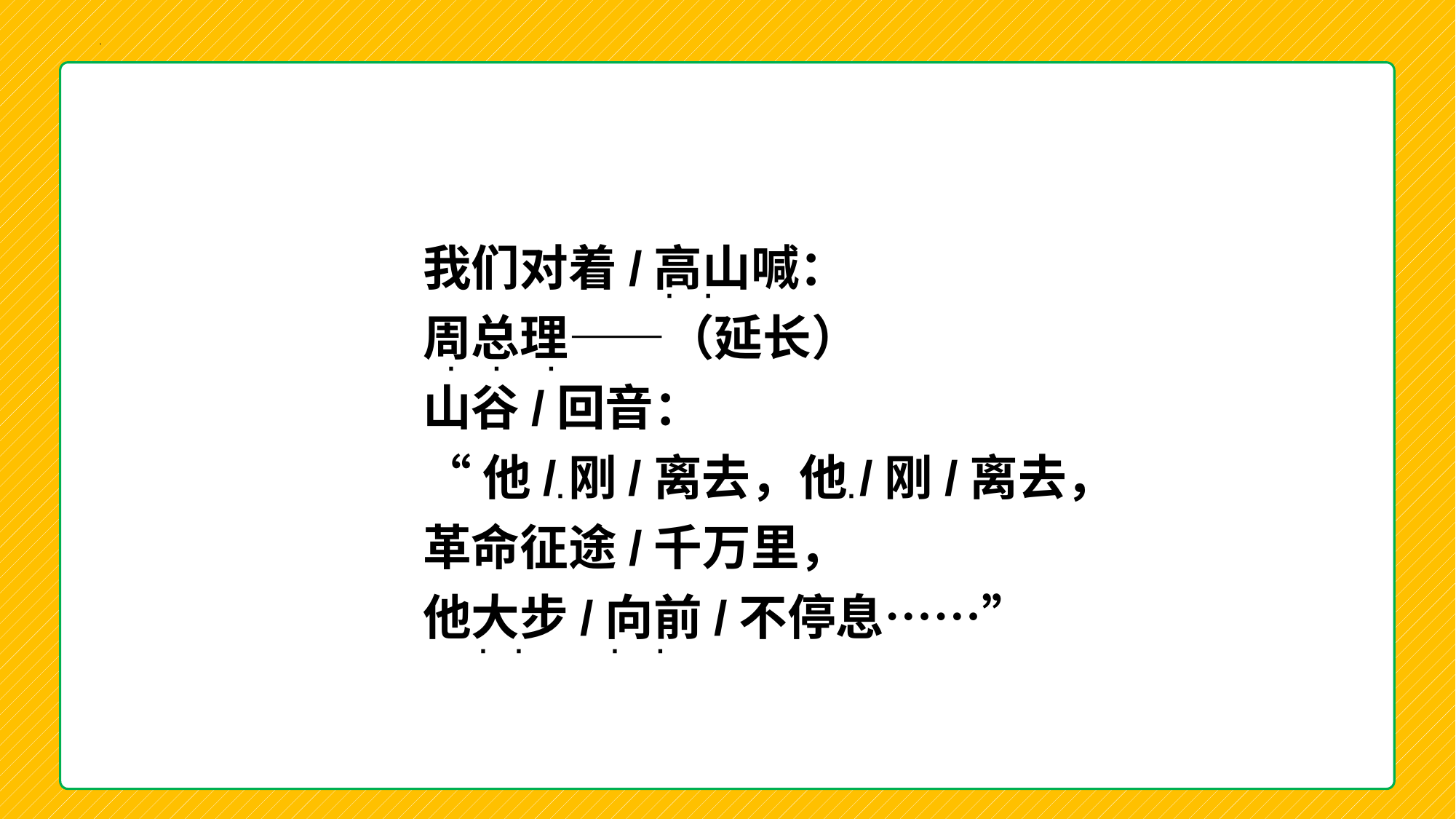

# 我们对着/高山喊：
周总理——（延长）
山谷/回音：
“他/刚/离去，他/刚/离去，
革命征途/千万里，
他大步/向前/不停息……”
·
·
·
·
·
·
·
·
·
·
·